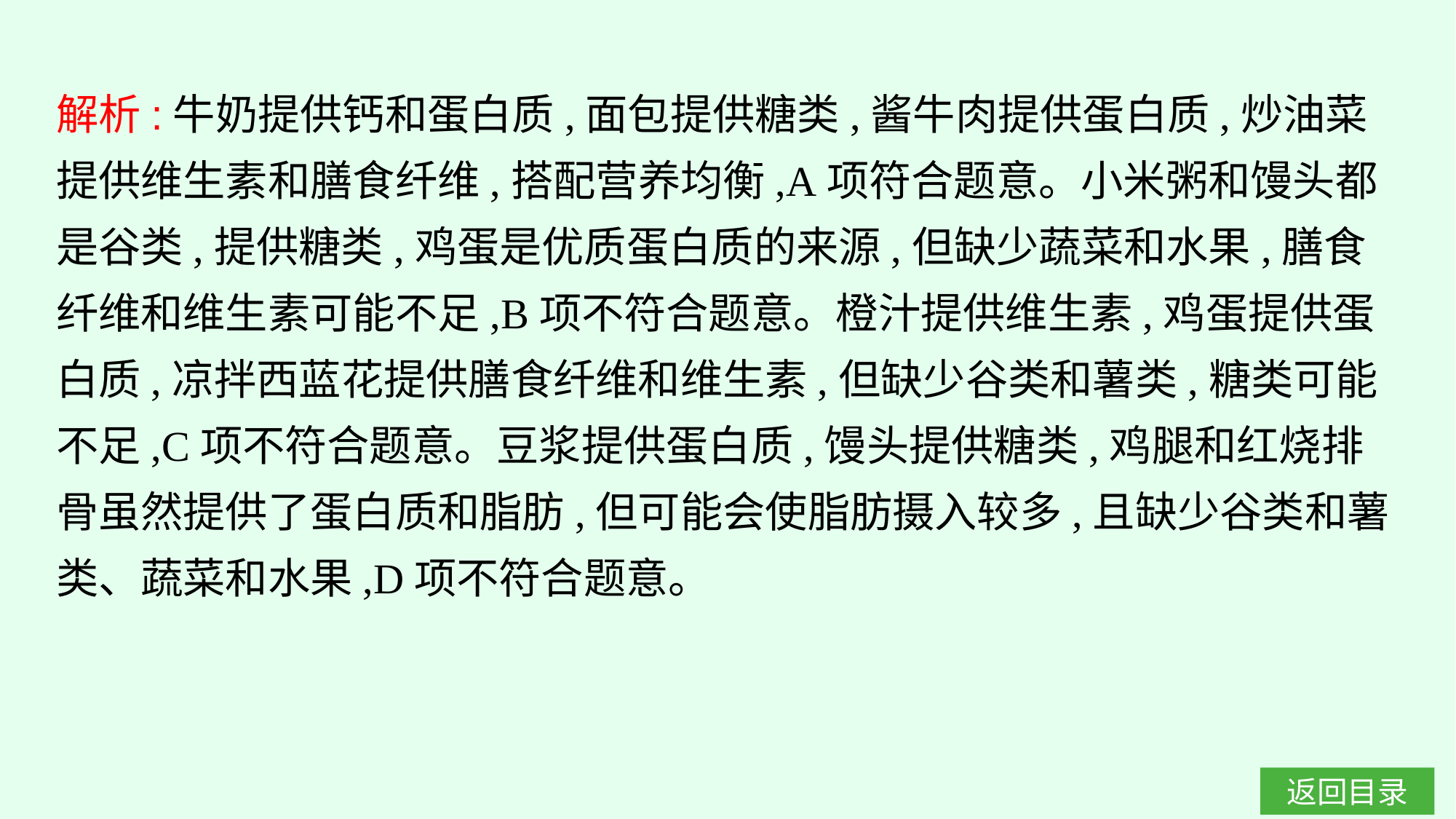

解析:牛奶提供钙和蛋白质,面包提供糖类,酱牛肉提供蛋白质,炒油菜提供维生素和膳食纤维,搭配营养均衡,A项符合题意。小米粥和馒头都是谷类,提供糖类,鸡蛋是优质蛋白质的来源,但缺少蔬菜和水果,膳食纤维和维生素可能不足,B项不符合题意。橙汁提供维生素,鸡蛋提供蛋白质,凉拌西蓝花提供膳食纤维和维生素,但缺少谷类和薯类,糖类可能不足,C项不符合题意。豆浆提供蛋白质,馒头提供糖类,鸡腿和红烧排骨虽然提供了蛋白质和脂肪,但可能会使脂肪摄入较多,且缺少谷类和薯类、蔬菜和水果,D项不符合题意。